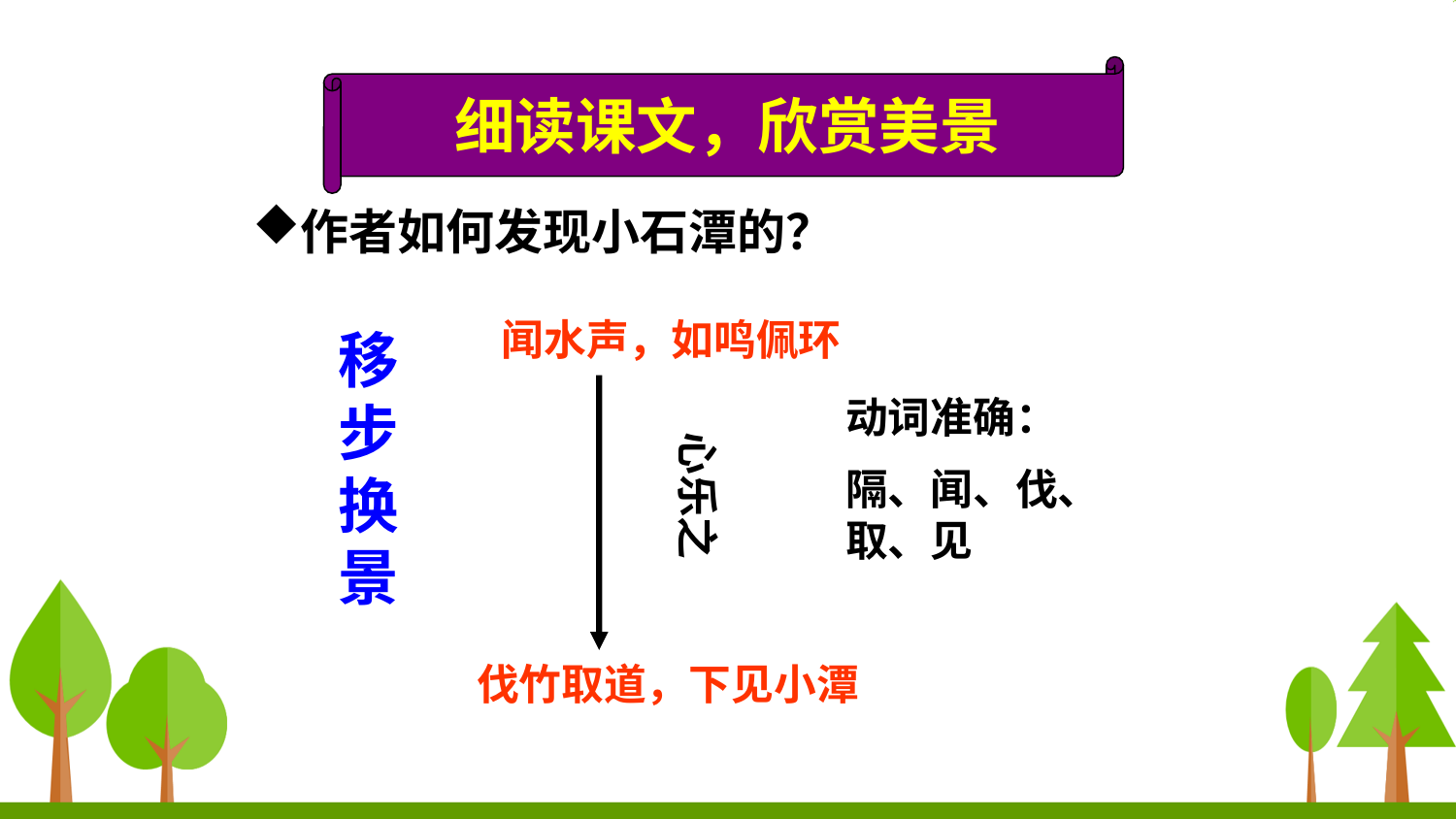

细读课文，欣赏美景
作者如何发现小石潭的？
闻水声，如鸣佩环
移步换景

动词准确：
隔、闻、伐、取、见
心乐之
伐竹取道，下见小潭